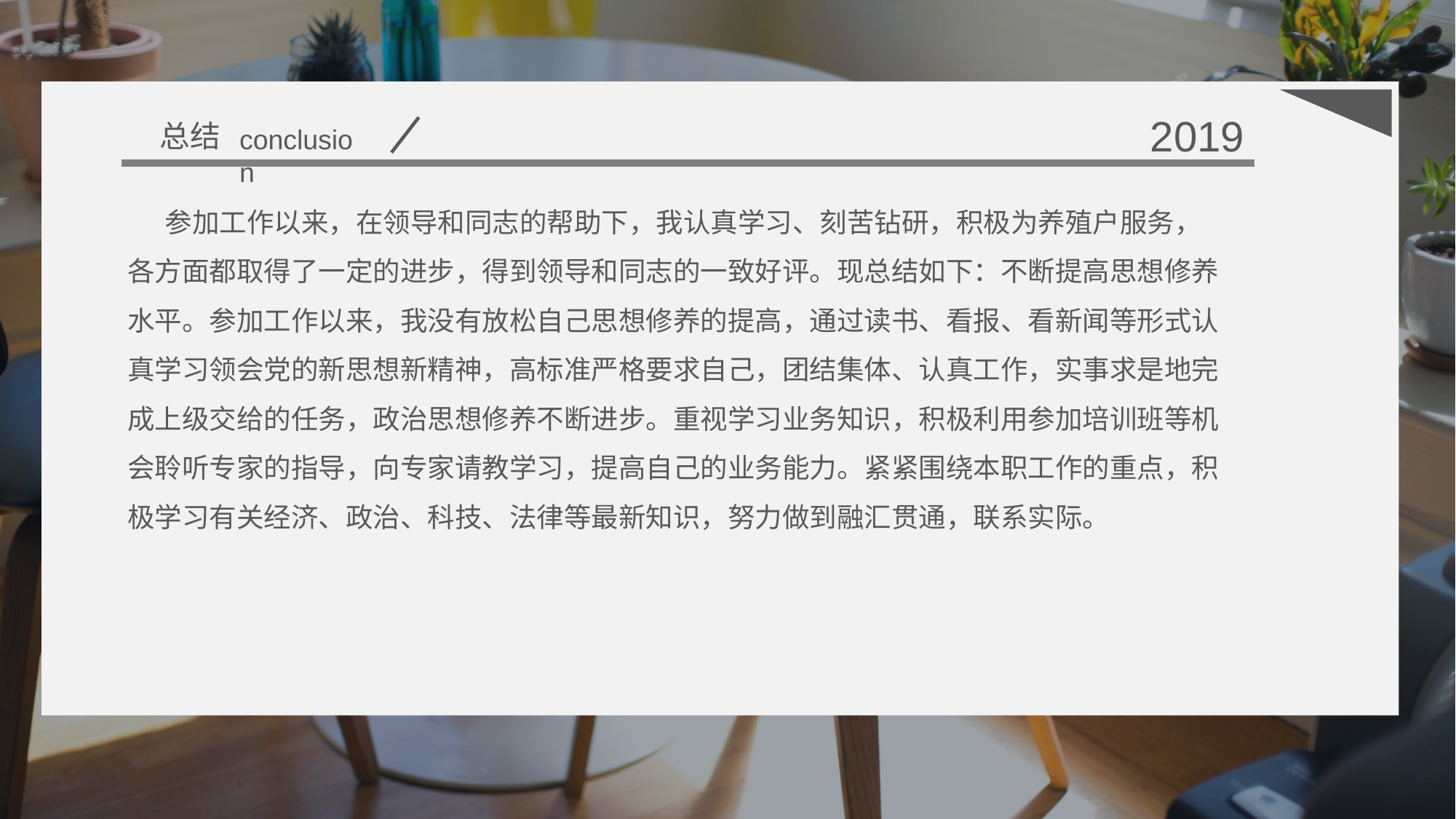

2019
总结
conclusion
     参加工作以来，在领导和同志的帮助下，我认真学习、刻苦钻研，积极为养殖户服务，各方面都取得了一定的进步，得到领导和同志的一致好评。现总结如下：不断提高思想修养水平。参加工作以来，我没有放松自己思想修养的提高，通过读书、看报、看新闻等形式认真学习领会党的新思想新精神，高标准严格要求自己，团结集体、认真工作，实事求是地完成上级交给的任务，政治思想修养不断进步。重视学习业务知识，积极利用参加培训班等机会聆听专家的指导，向专家请教学习，提高自己的业务能力。紧紧围绕本职工作的重点，积极学习有关经济、政治、科技、法律等最新知识，努力做到融汇贯通，联系实际。